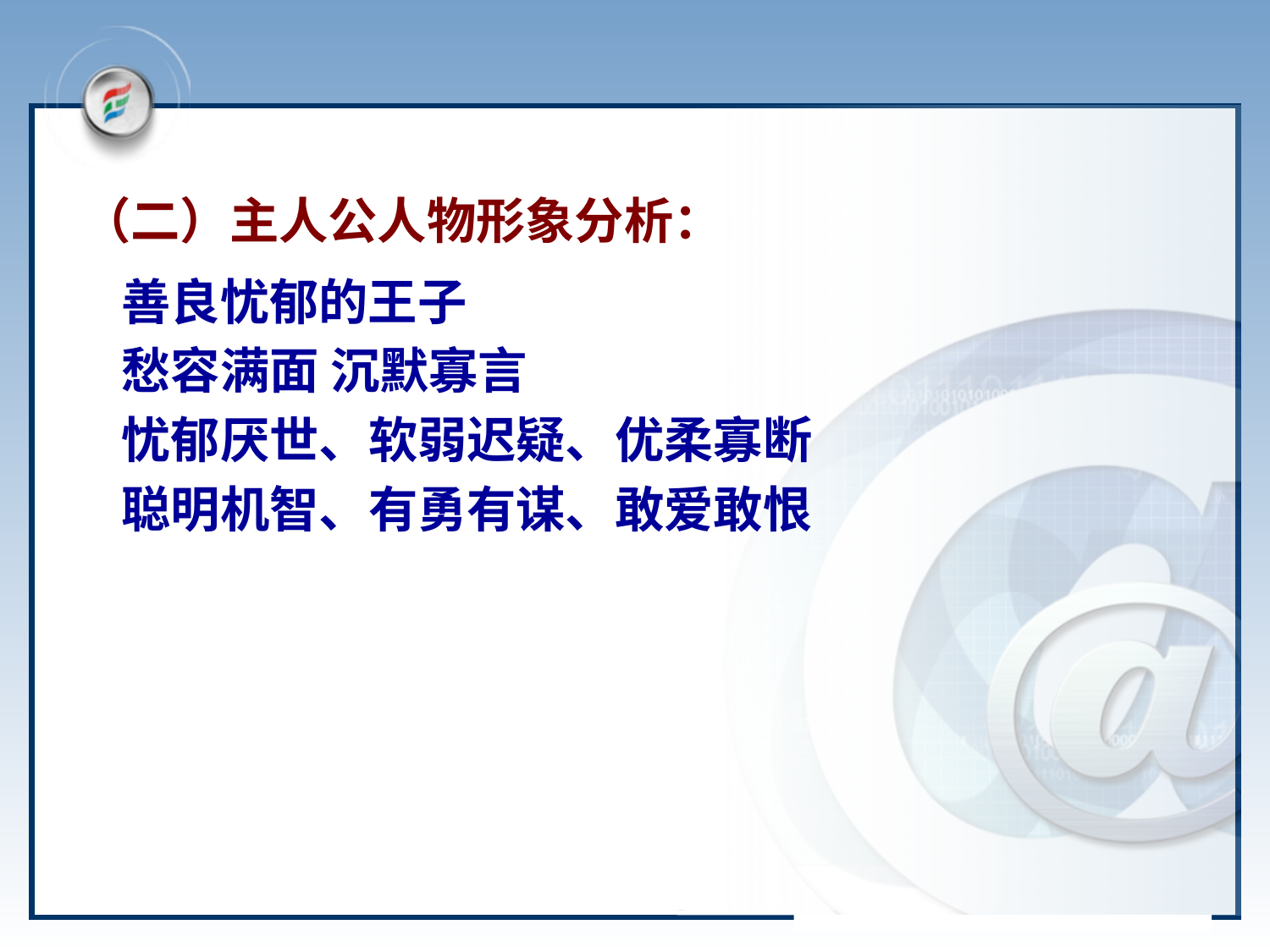

# （二）主人公人物形象分析：
   善良忧郁的王子
   愁容满面 沉默寡言
   忧郁厌世、软弱迟疑、优柔寡断
   聪明机智、有勇有谋、敢爱敢恨